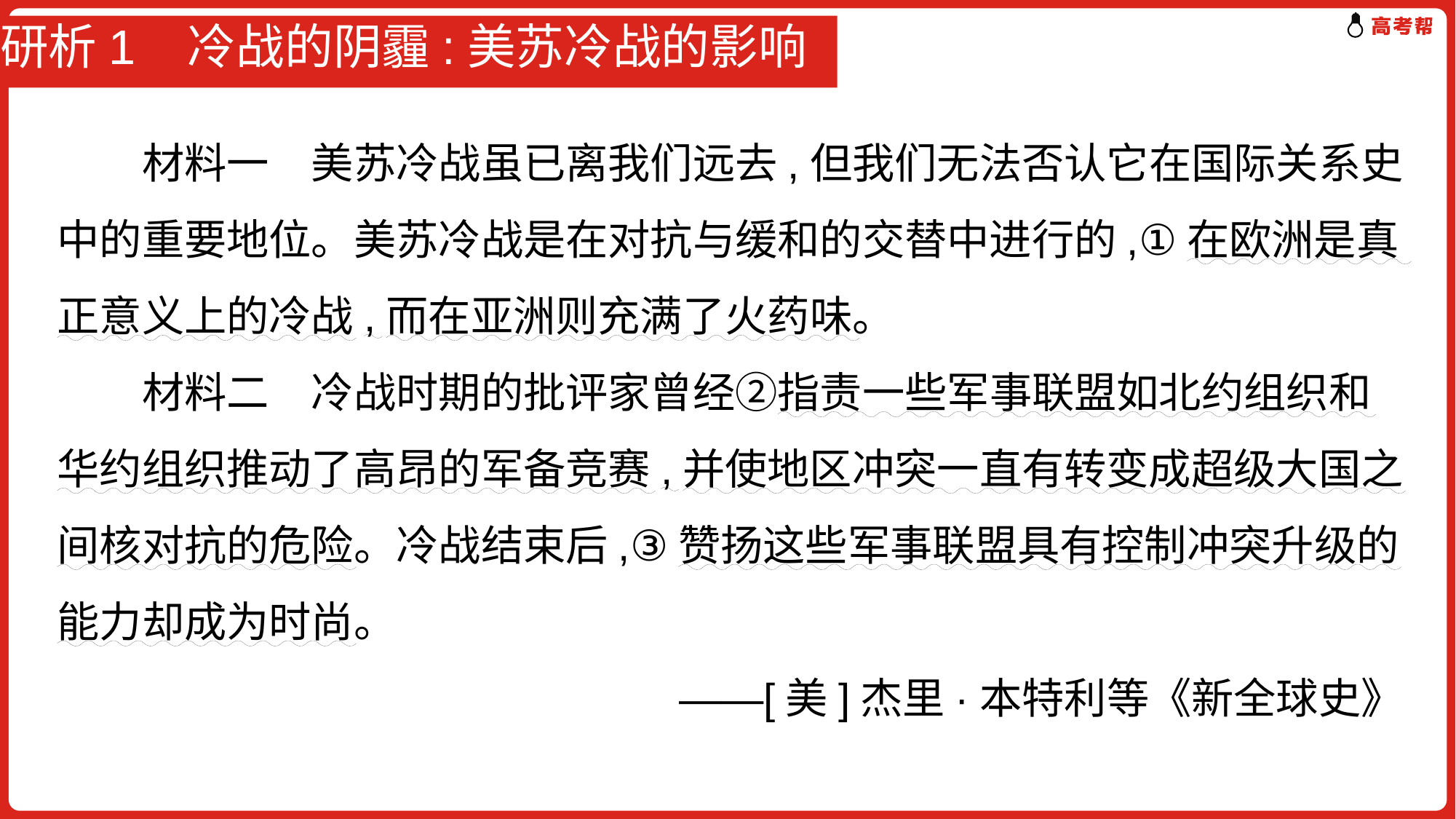

# 研析1   冷战的阴霾:美苏冷战的影响
　　材料一　美苏冷战虽已离我们远去,但我们无法否认它在国际关系史中的重要地位。美苏冷战是在对抗与缓和的交替中进行的,①在欧洲是真正意义上的冷战,而在亚洲则充满了火药味。
　　材料二　冷战时期的批评家曾经②指责一些军事联盟如北约组织和华约组织推动了高昂的军备竞赛,并使地区冲突一直有转变成超级大国之间核对抗的危险。冷战结束后,③赞扬这些军事联盟具有控制冲突升级的能力却成为时尚。
——[美]杰里·本特利等《新全球史》